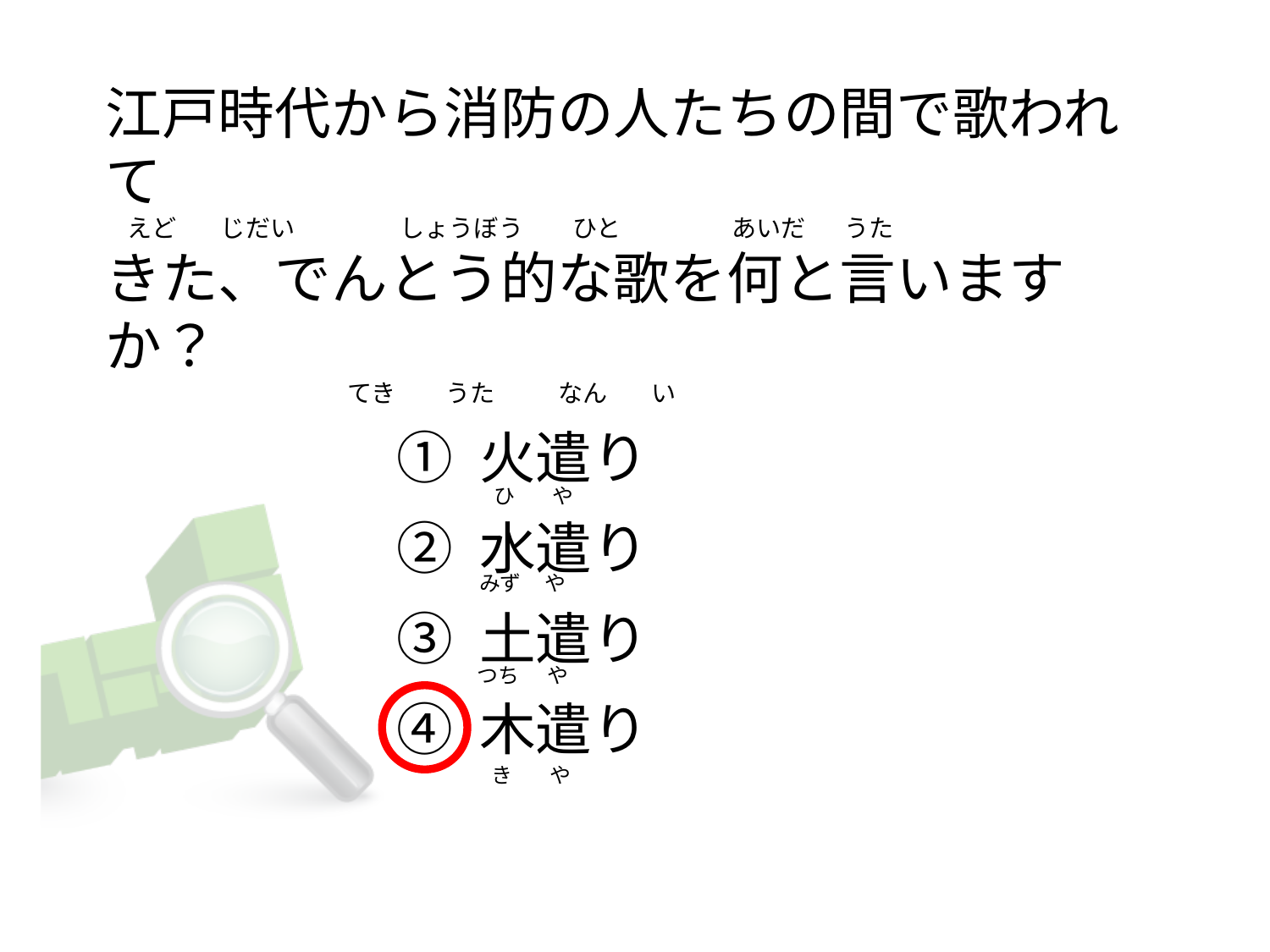

# 江戸時代から消防の人たちの間で歌われて     えど        じだい                   しょうぼう         ひと                    あいだ       うた きた、でんとう的な歌を何と言いますか？                                             てき         うた       　なん        い
① 火遣り
② 水遣り
③ 土遣り
④ 木遣り
  ひ        や
みず     や
つち      や

   き        や